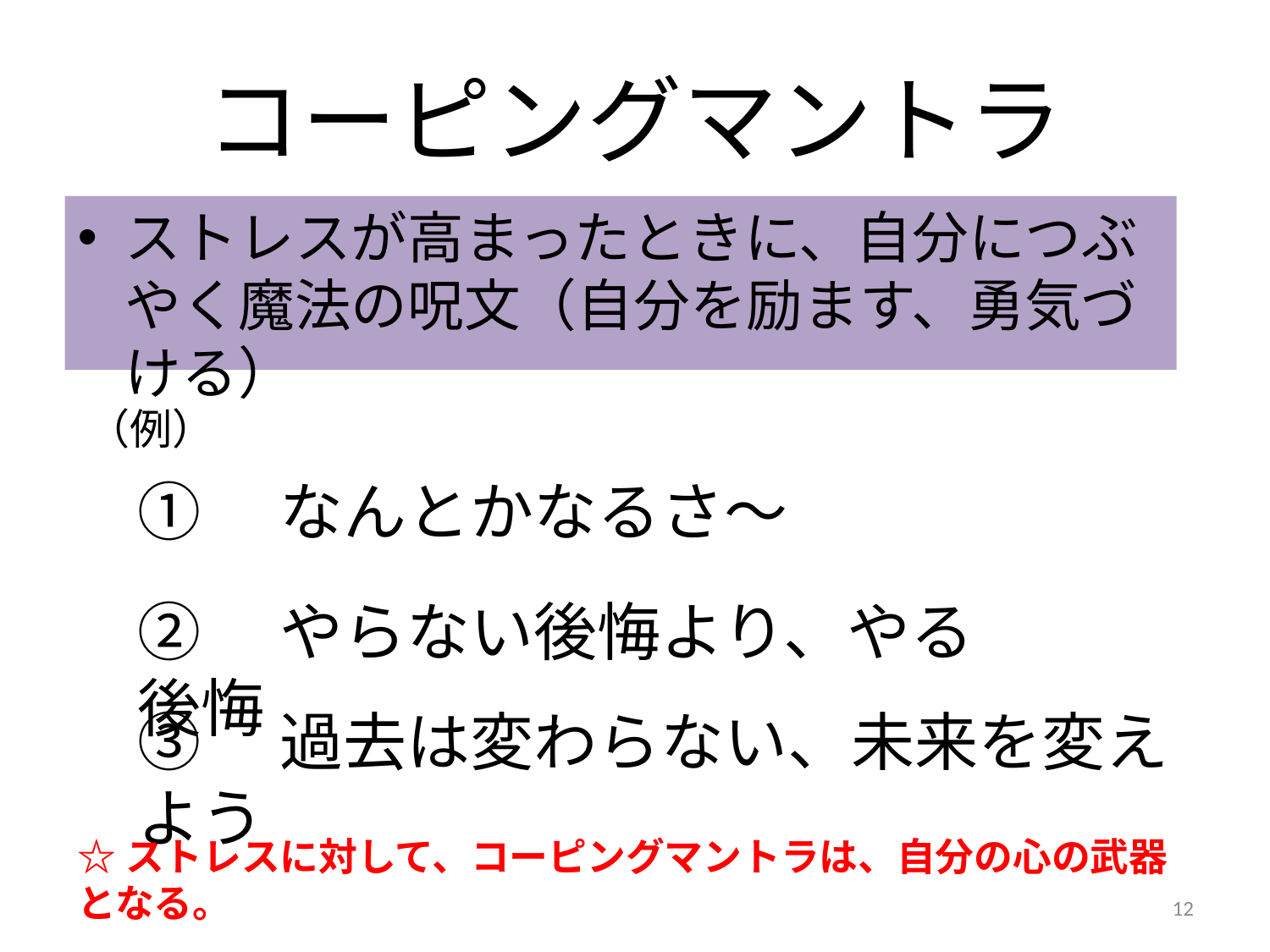

# コーピングマントラ
ストレスが高まったときに、自分につぶやく魔法の呪文（自分を励ます、勇気づける）
（例）
①　なんとかなるさ～
②　やらない後悔より、やる後悔
③　過去は変わらない、未来を変えよう
☆ストレスに対して、コーピングマントラは、自分の心の武器となる。
12